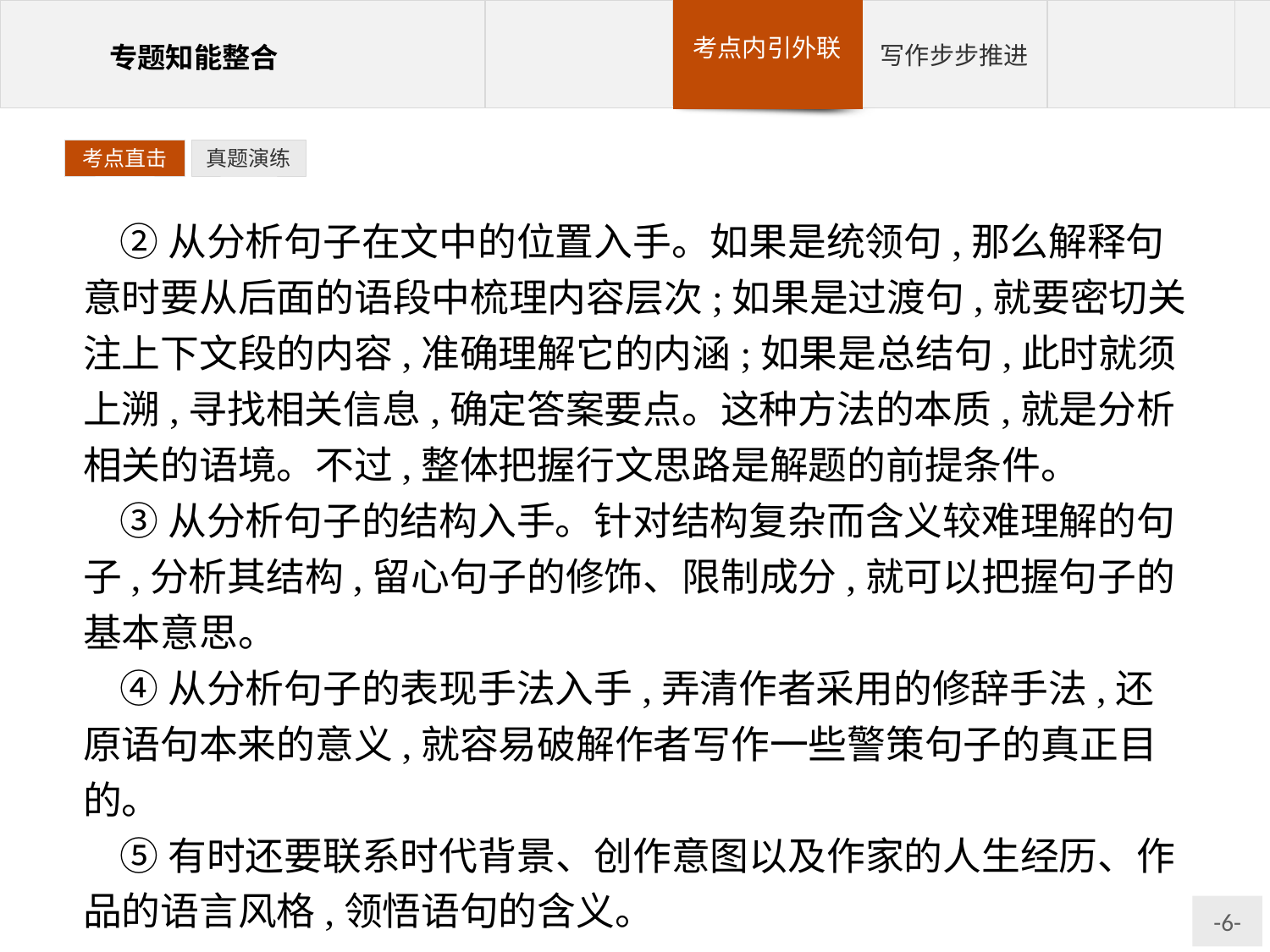

考点直击
真题演练
②从分析句子在文中的位置入手。如果是统领句,那么解释句意时要从后面的语段中梳理内容层次;如果是过渡句,就要密切关注上下文段的内容,准确理解它的内涵;如果是总结句,此时就须上溯,寻找相关信息,确定答案要点。这种方法的本质,就是分析相关的语境。不过,整体把握行文思路是解题的前提条件。
③从分析句子的结构入手。针对结构复杂而含义较难理解的句子,分析其结构,留心句子的修饰、限制成分,就可以把握句子的基本意思。
④从分析句子的表现手法入手,弄清作者采用的修辞手法,还原语句本来的意义,就容易破解作者写作一些警策句子的真正目的。
⑤有时还要联系时代背景、创作意图以及作家的人生经历、作品的语言风格,领悟语句的含义。